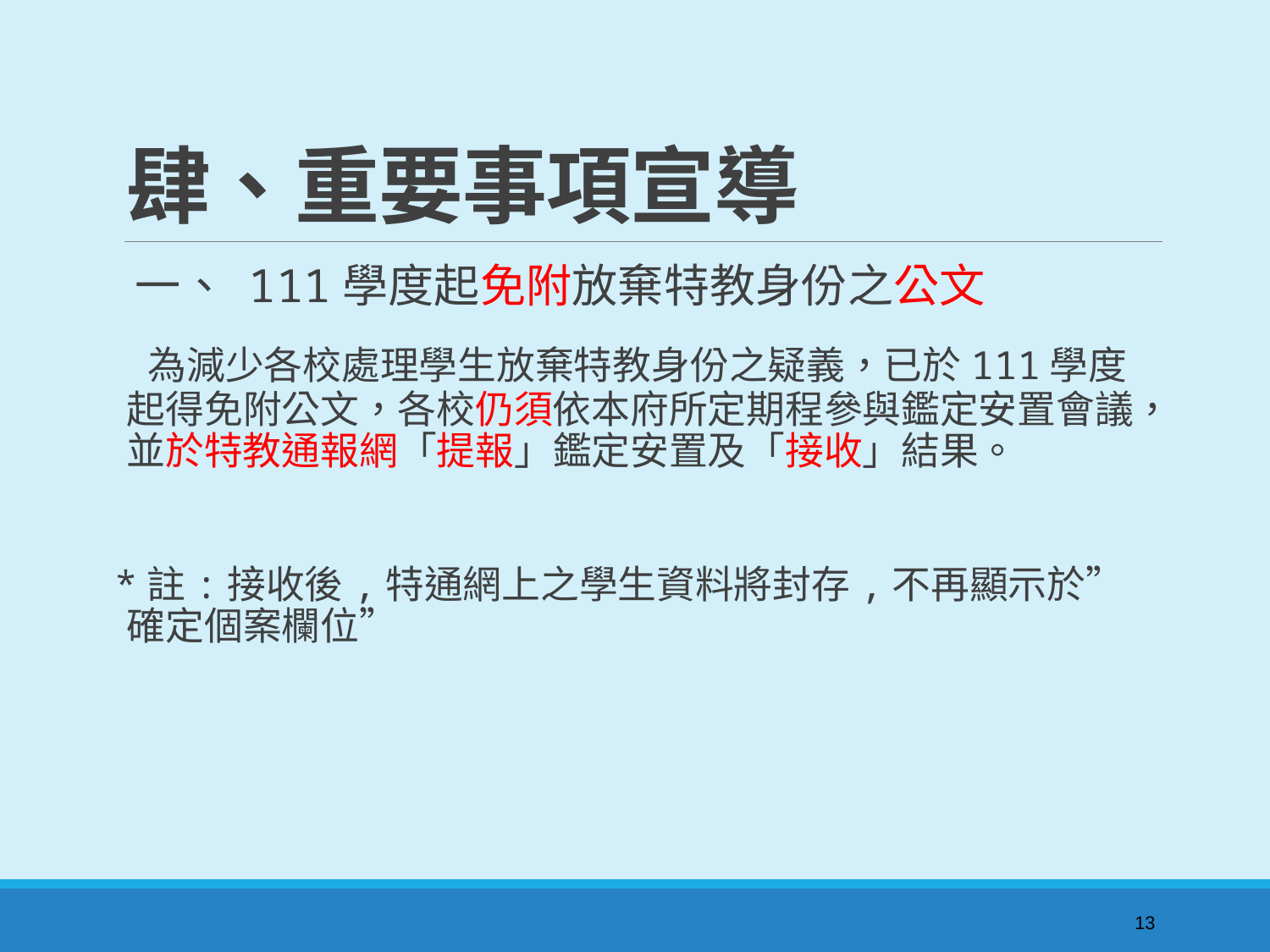

# 肆、重要事項宣導
 一、 111學度起免附放棄特教身份之公文
  為減少各校處理學生放棄特教身份之疑義，已於111學度起得免附公文，各校仍須依本府所定期程參與鑑定安置會議，並於特教通報網「提報」鑑定安置及「接收」結果。

*註:接收後,特通網上之學生資料將封存,不再顯示於”確定個案欄位”

13